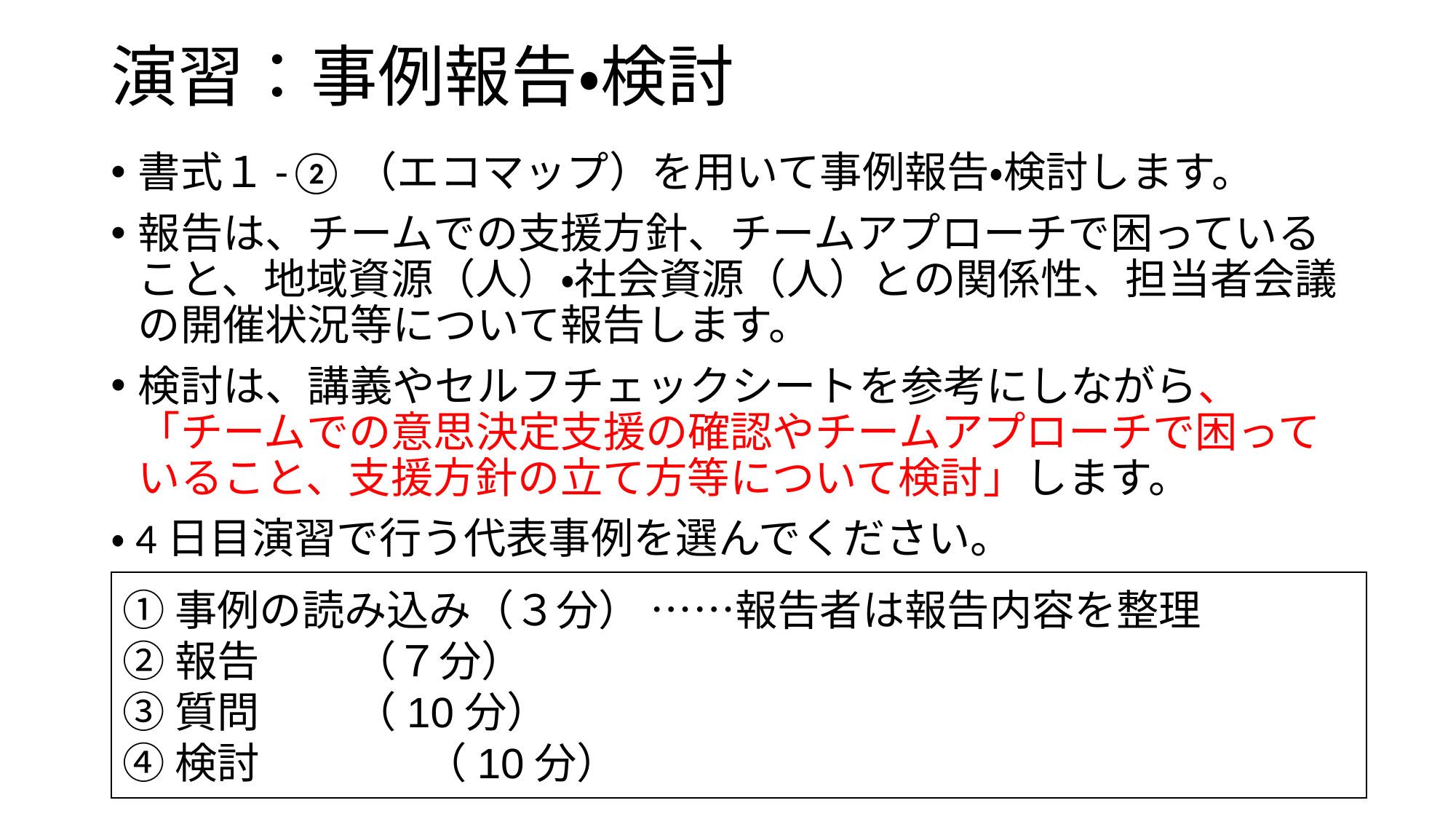

# 演習：事例報告・検討
書式１-②（エコマップ）を用いて事例報告・検討します。
報告は、チームでの支援方針、チームアプローチで困っていること、地域資源（人）・社会資源（人）との関係性、担当者会議の開催状況等について報告します。
検討は、講義やセルフチェックシートを参考にしながら、「チームでの意思決定支援の確認やチームアプローチで困っていること、支援方針の立て方等について検討」します。
・4日目演習で行う代表事例を選んでください。
①事例の読み込み（３分） ……報告者は報告内容を整理
②報告          （７分）
③質問          （10分）
④検討　　　    （10分）